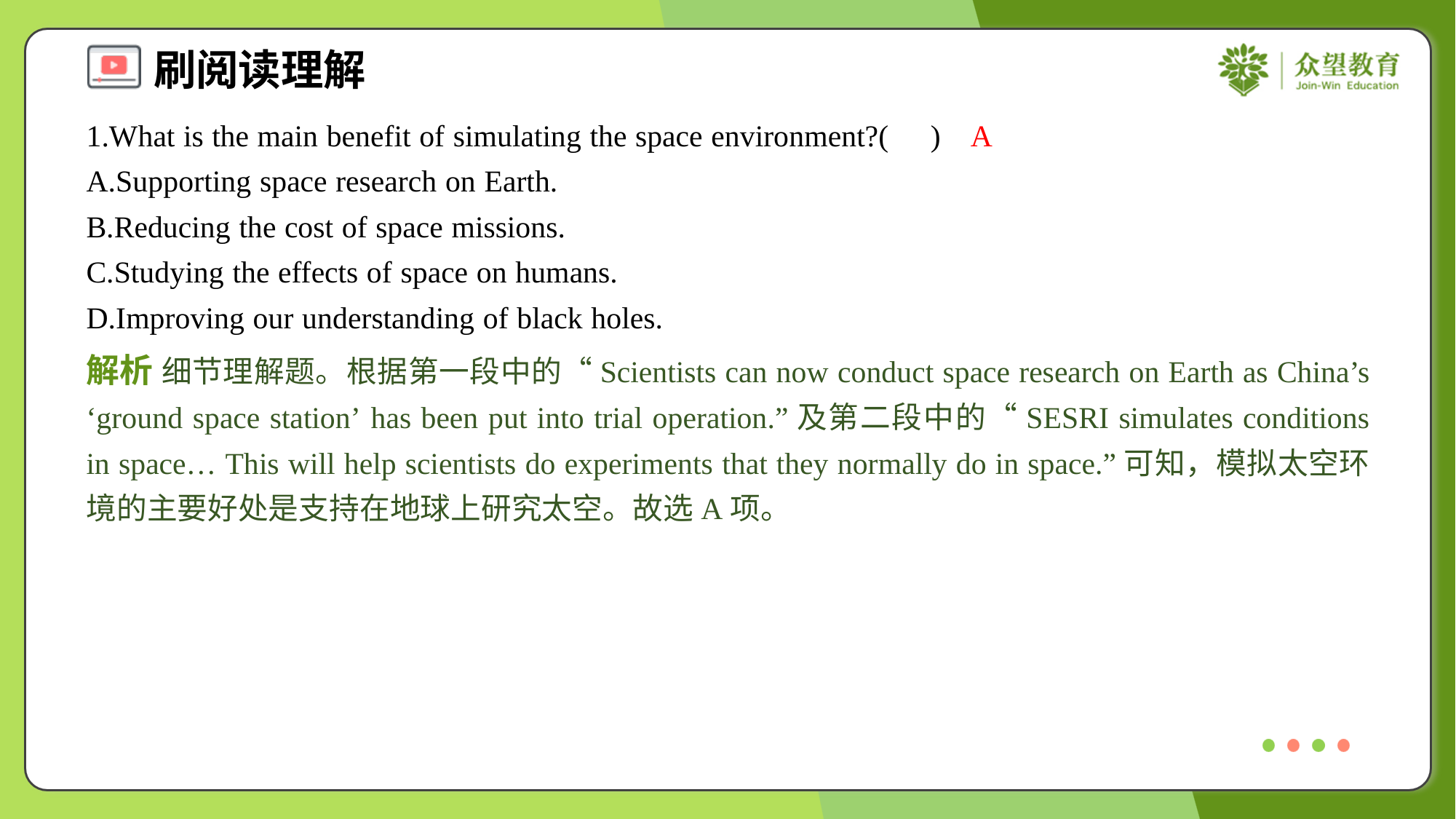

1.What is the main benefit of simulating the space environment?(     )
A
A.Supporting space research on Earth.
B.Reducing the cost of space missions.
C.Studying the effects of space on humans.
D.Improving our understanding of black holes.
解析 细节理解题。根据第一段中的“Scientists can now conduct space research on Earth as China’s ‘ground space station’ has been put into trial operation.”及第二段中的“SESRI simulates conditions in space… This will help scientists do experiments that they normally do in space.”可知，模拟太空环境的主要好处是支持在地球上研究太空。故选A项。